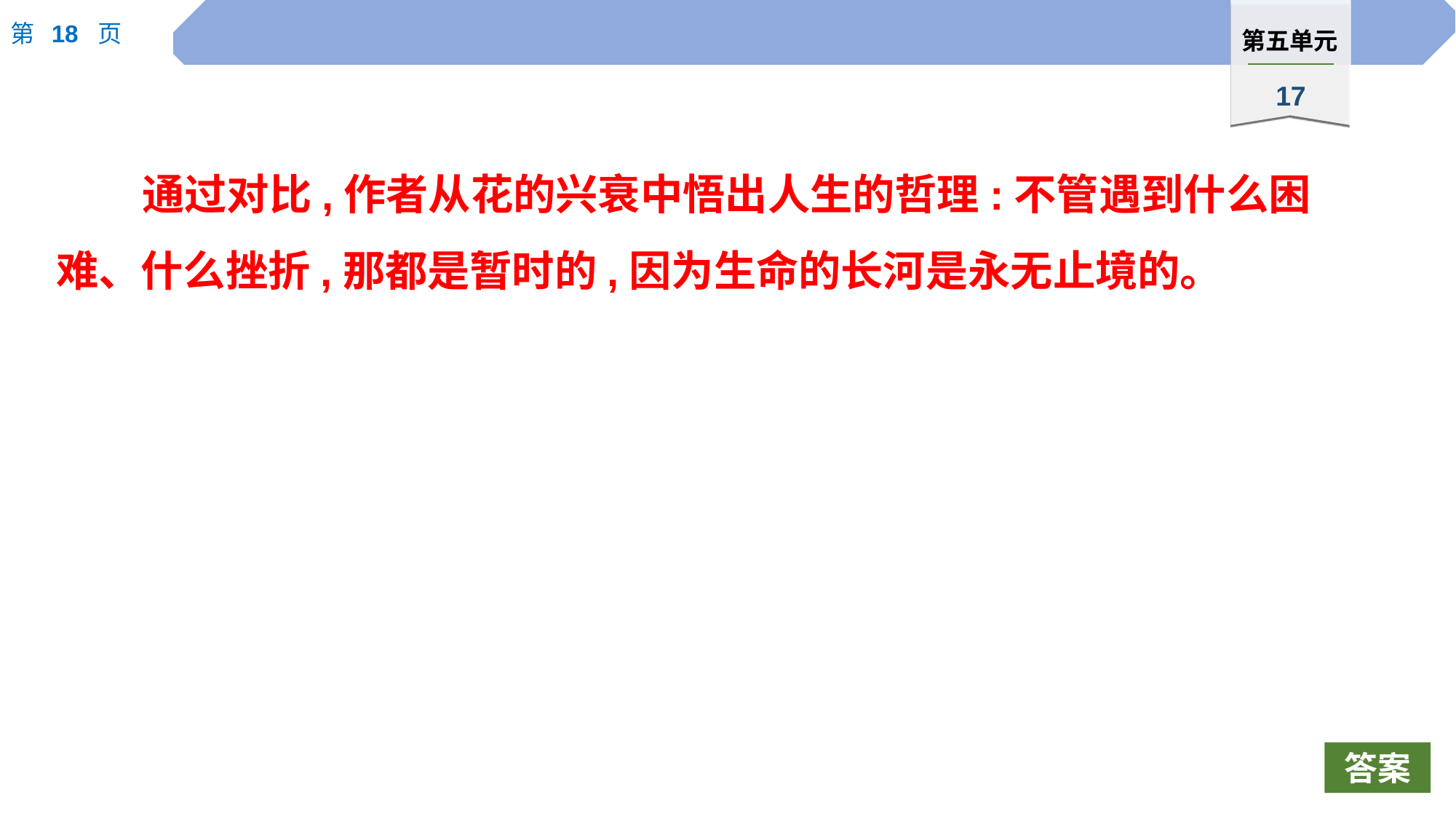

通过对比,作者从花的兴衰中悟出人生的哲理:不管遇到什么困难、什么挫折,那都是暂时的,因为生命的长河是永无止境的。
答案